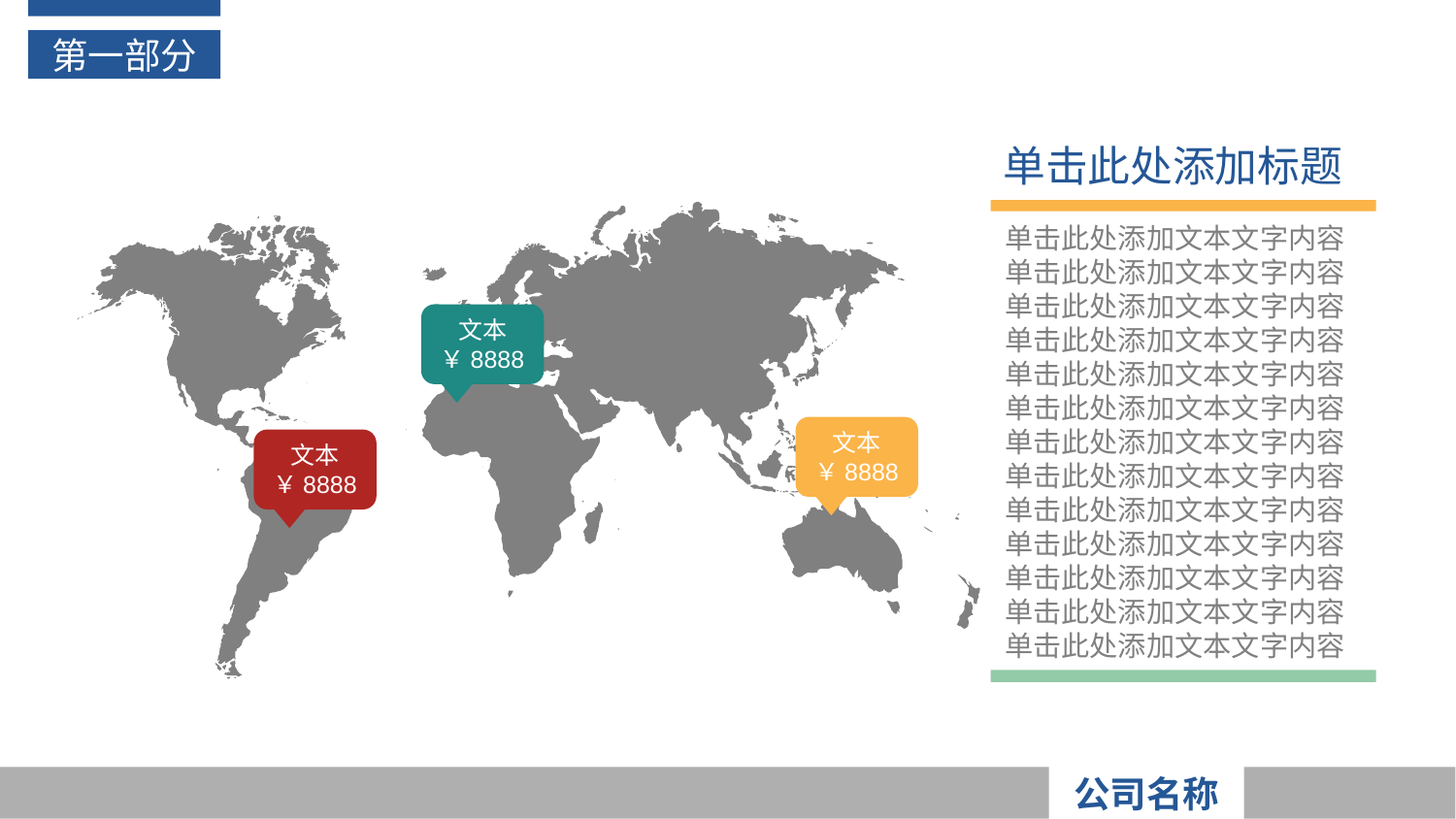

第一部分
单击此处添加标题

单击此处添加文本文字内容
单击此处添加文本文字内容
单击此处添加文本文字内容
单击此处添加文本文字内容
单击此处添加文本文字内容
单击此处添加文本文字内容
单击此处添加文本文字内容
单击此处添加文本文字内容
单击此处添加文本文字内容
单击此处添加文本文字内容
单击此处添加文本文字内容
单击此处添加文本文字内容
单击此处添加文本文字内容
文本￥8888
文本￥8888
文本￥8888

公司名称